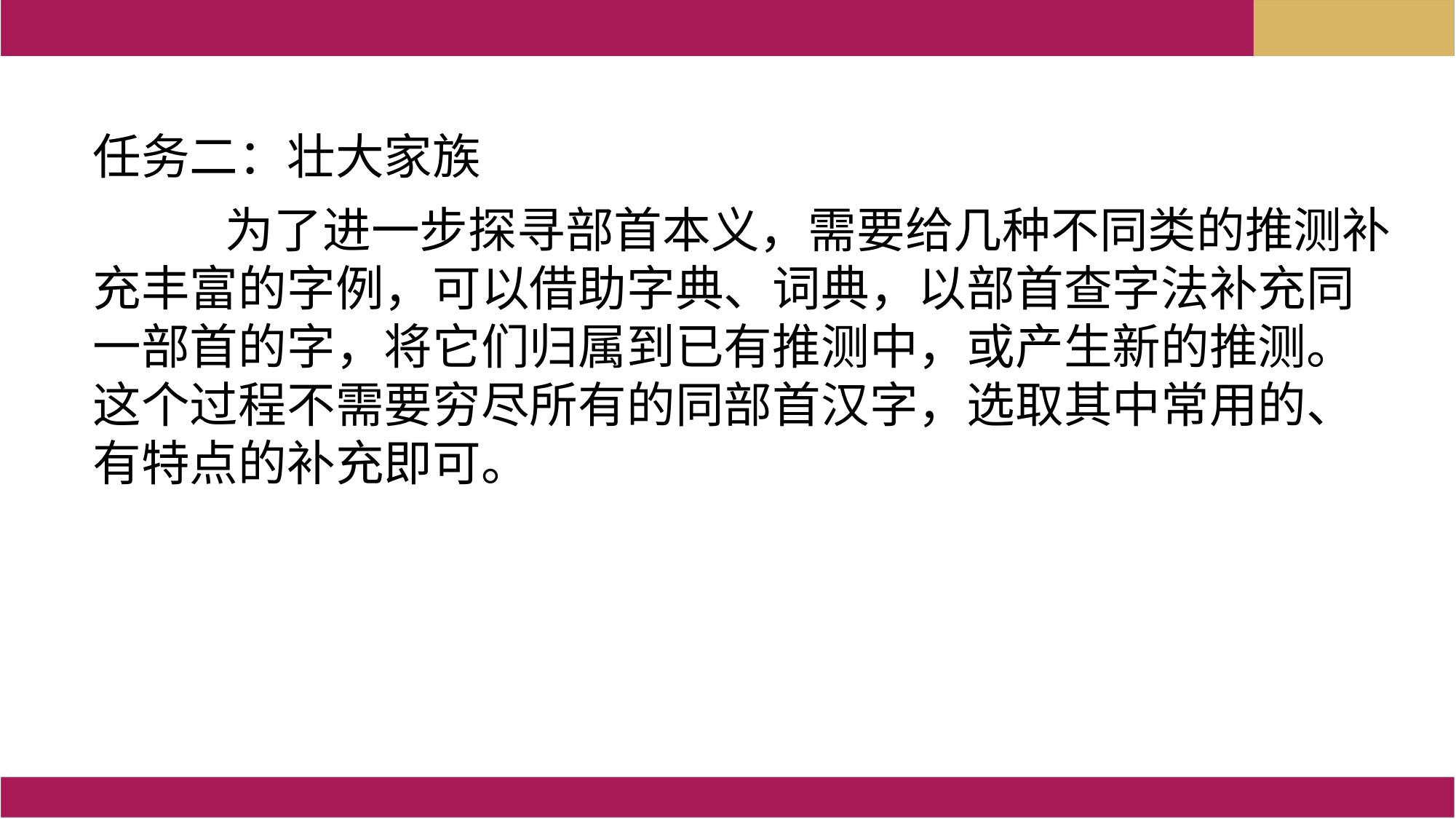

任务二：壮大家族
         为了进一步探寻部首本义，需要给几种不同类的推测补充丰富的字例，可以借助字典、词典，以部首查字法补充同一部首的字，将它们归属到已有推测中，或产生新的推测。这个过程不需要穷尽所有的同部首汉字，选取其中常用的、有特点的补充即可。